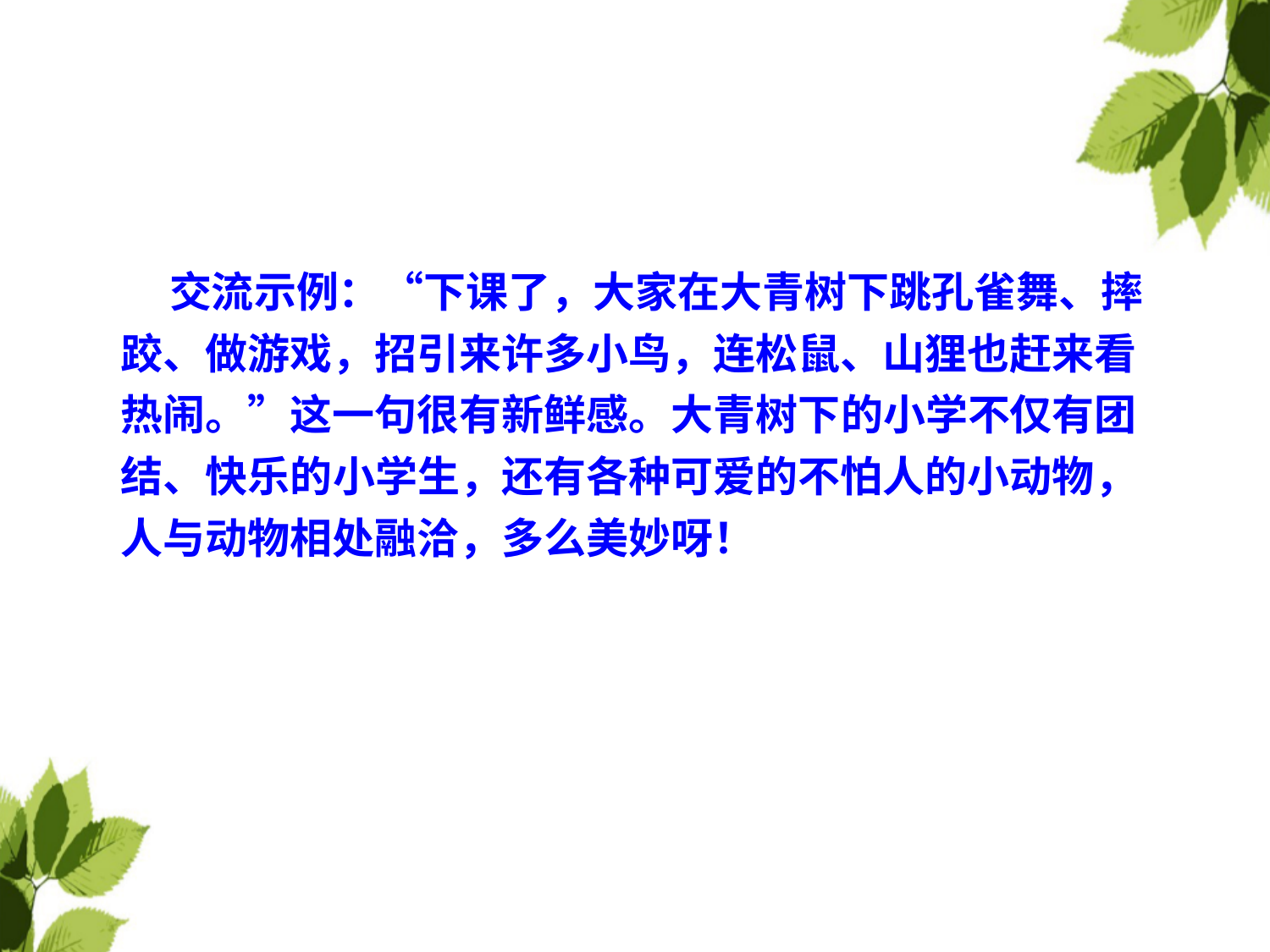

交流示例：“下课了，大家在大青树下跳孔雀舞、摔跤、做游戏，招引来许多小鸟，连松鼠、山狸也赶来看热闹。”这一句很有新鲜感。大青树下的小学不仅有团结、快乐的小学生，还有各种可爱的不怕人的小动物，人与动物相处融洽，多么美妙呀！